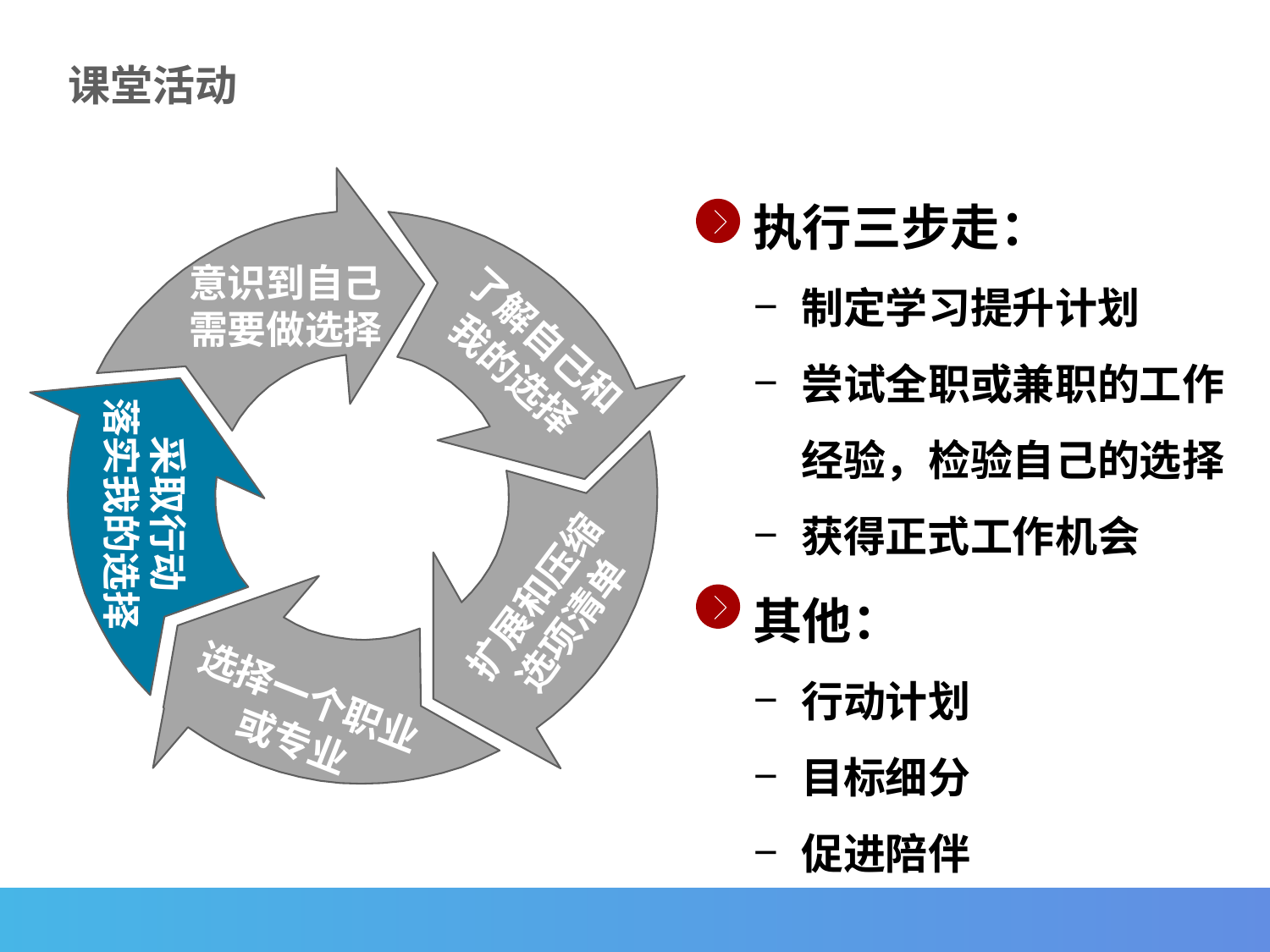

课堂活动
执行三步走：
制定学习提升计划
尝试全职或兼职的工作经验，检验自己的选择
获得正式工作机会
其他：
行动计划
目标细分
促进陪伴

意识到自己
需要做选择
了解自己和
我的选择
采取行动
落实我的选择
扩展和压缩
选项清单
选择一个职业
或专业